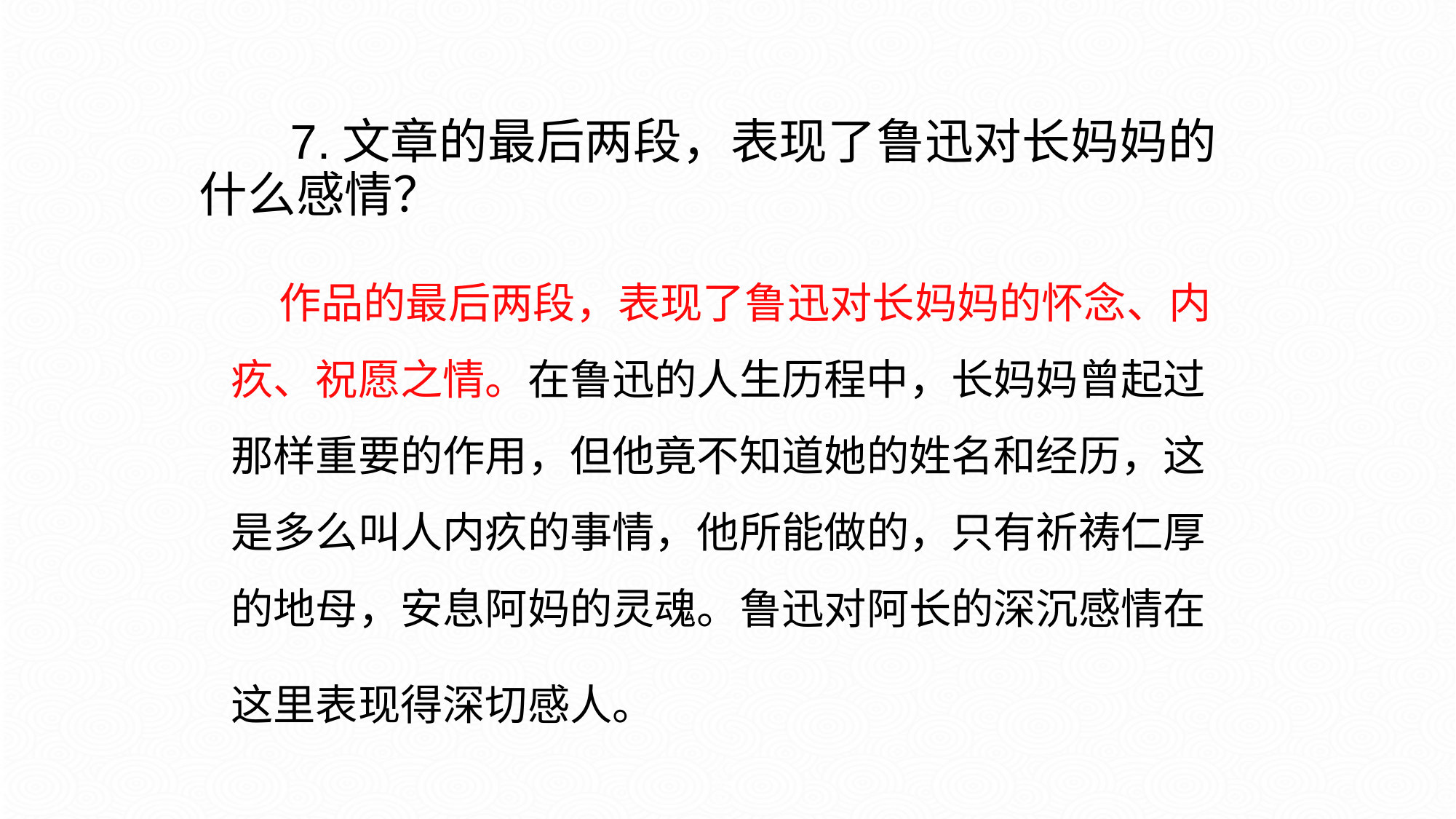

7.文章的最后两段，表现了鲁迅对长妈妈的什么感情？

    作品的最后两段，表现了鲁迅对长妈妈的怀念、内疚、祝愿之情。在鲁迅的人生历程中，长妈妈曾起过那样重要的作用，但他竟不知道她的姓名和经历，这是多么叫人内疚的事情，他所能做的，只有祈祷仁厚的地母，安息阿妈的灵魂。鲁迅对阿长的深沉感情在这里表现得深切感人。